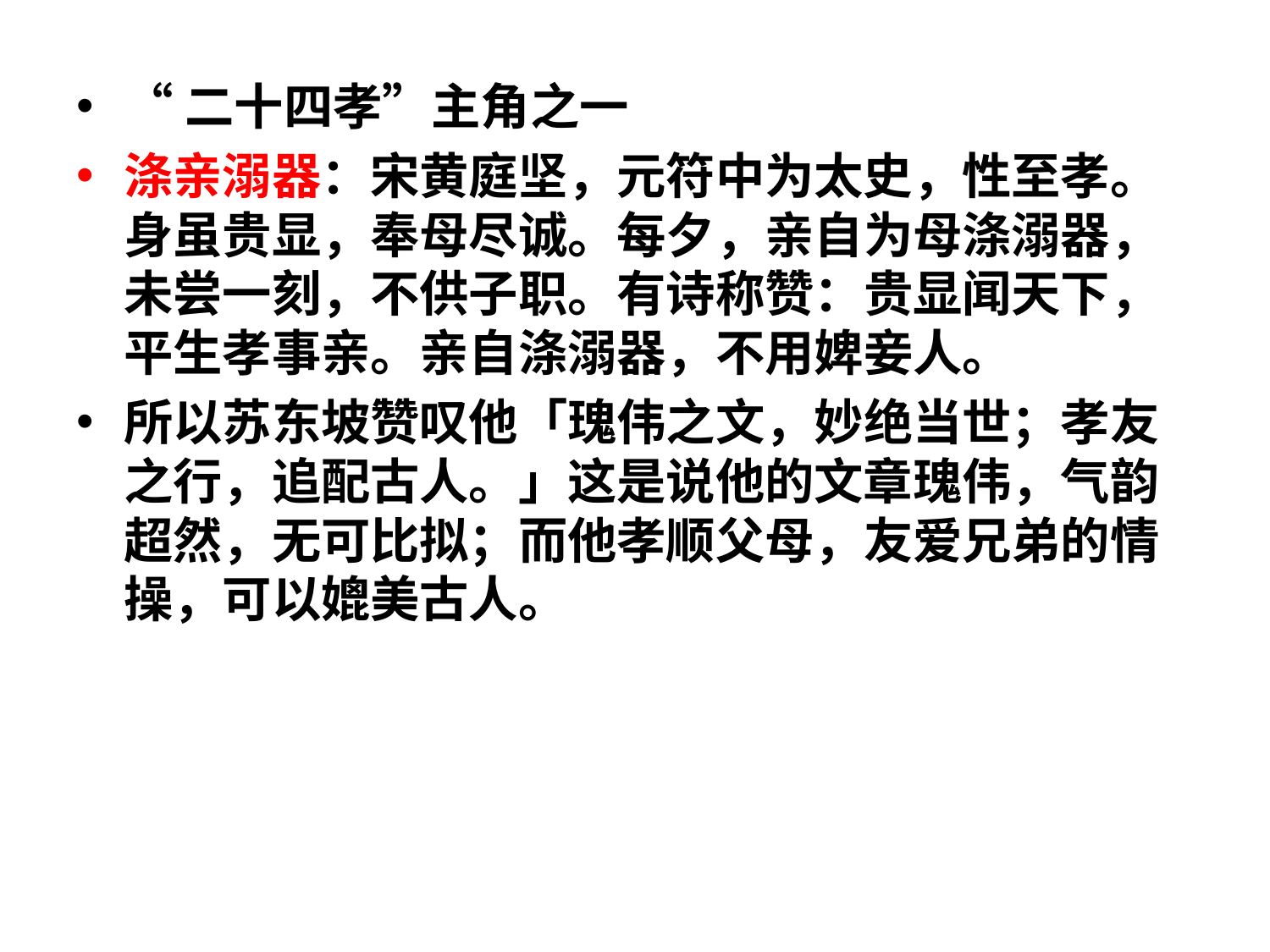

“二十四孝”主角之一
涤亲溺器：宋黄庭坚，元符中为太史，性至孝。身虽贵显，奉母尽诚。每夕，亲自为母涤溺器，未尝一刻，不供子职。有诗称赞：贵显闻天下，平生孝事亲。亲自涤溺器，不用婢妾人。
所以苏东坡赞叹他「瑰伟之文，妙绝当世；孝友之行，追配古人。」这是说他的文章瑰伟，气韵超然，无可比拟；而他孝顺父母，友爱兄弟的情操，可以媲美古人。